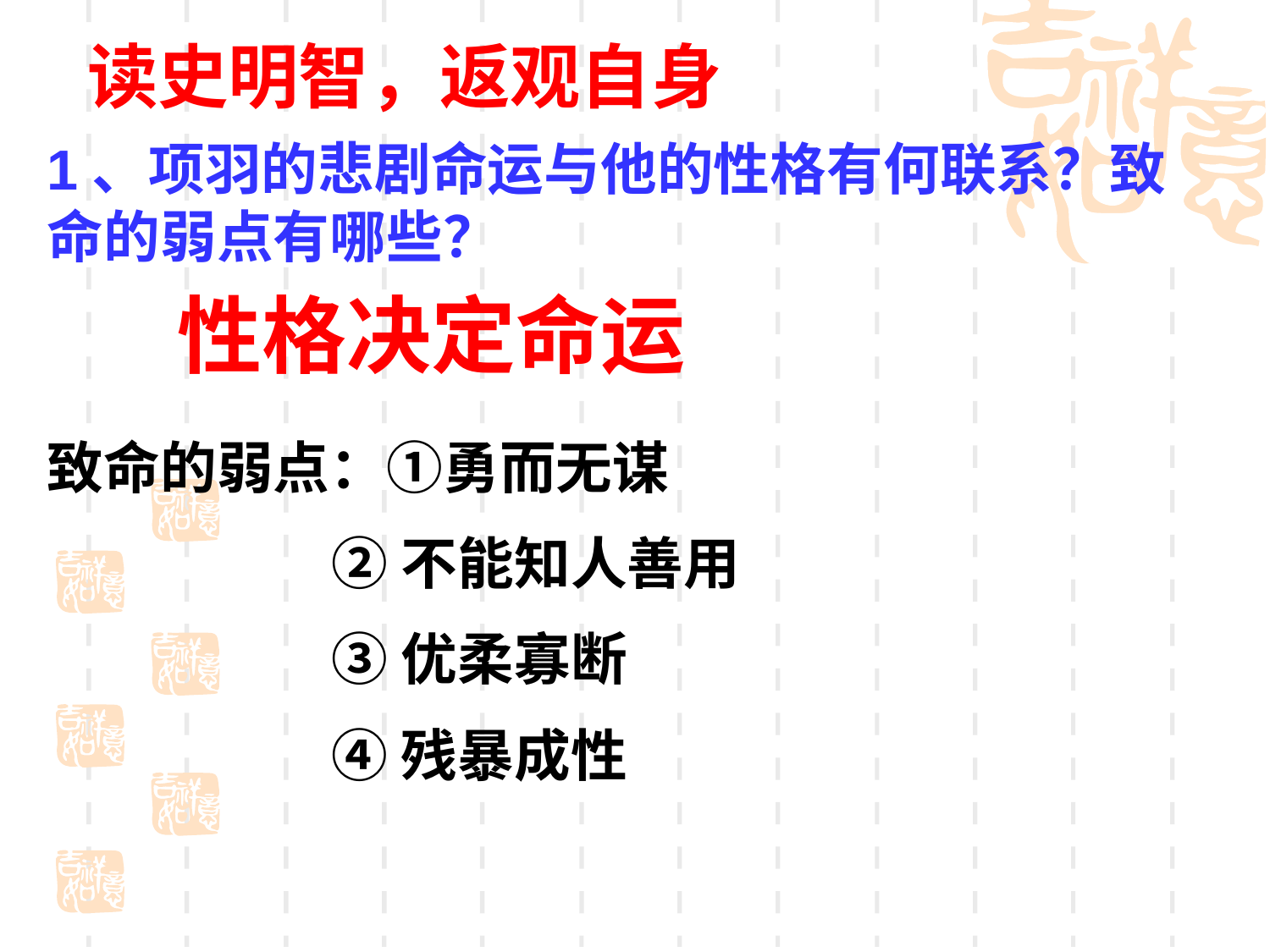

读史明智，返观自身

1、项羽的悲剧命运与他的性格有何联系？致命的弱点有哪些？

性格决定命运
致命的弱点：①勇而无谋
                      ②不能知人善用
                      ③优柔寡断
                      ④残暴成性